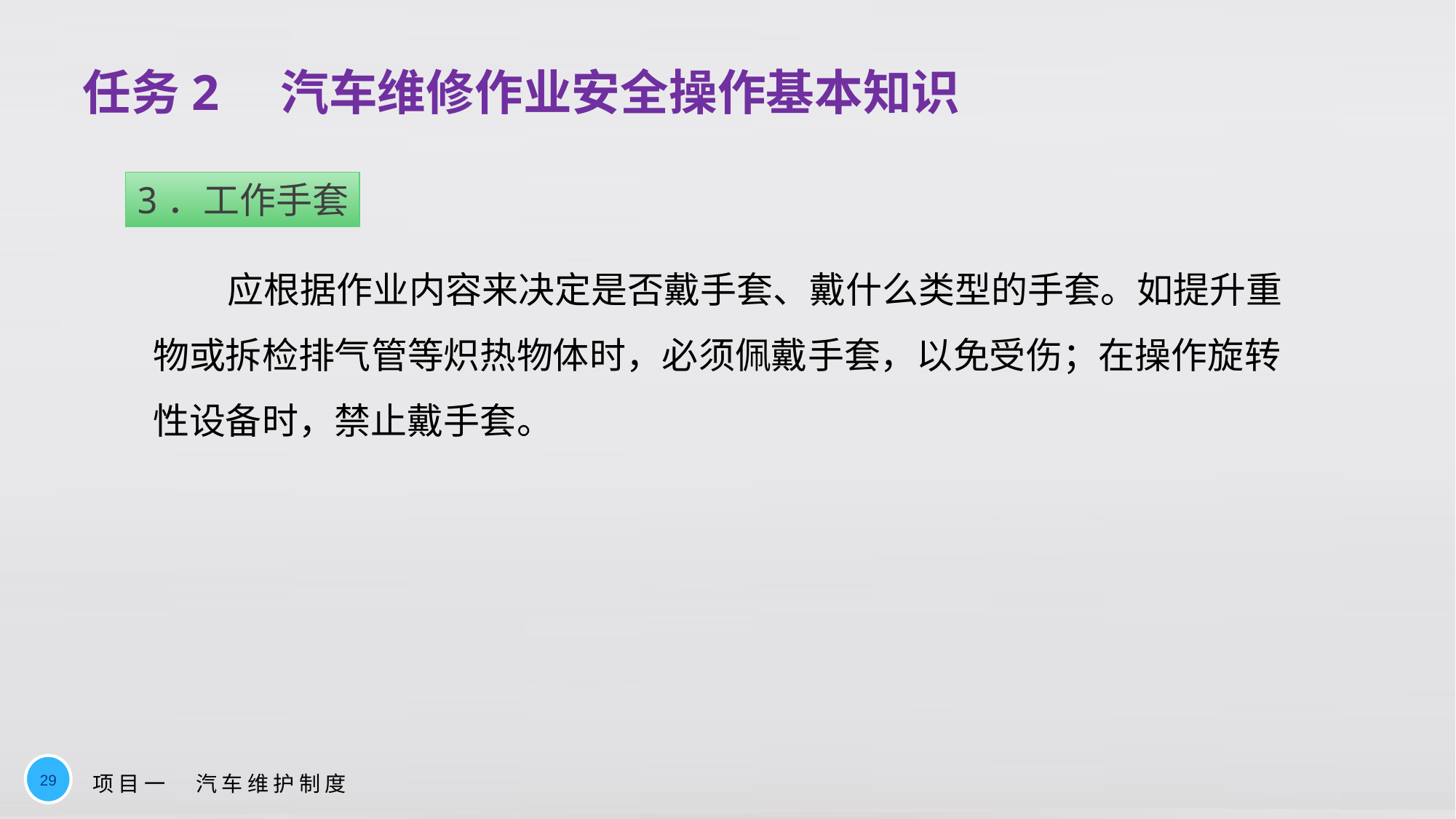

# 任务2　汽车维修作业安全操作基本知识
3．工作手套
应根据作业内容来决定是否戴手套、戴什么类型的手套。如提升重物或拆检排气管等炽热物体时，必须佩戴手套，以免受伤；在操作旋转性设备时，禁止戴手套。
29